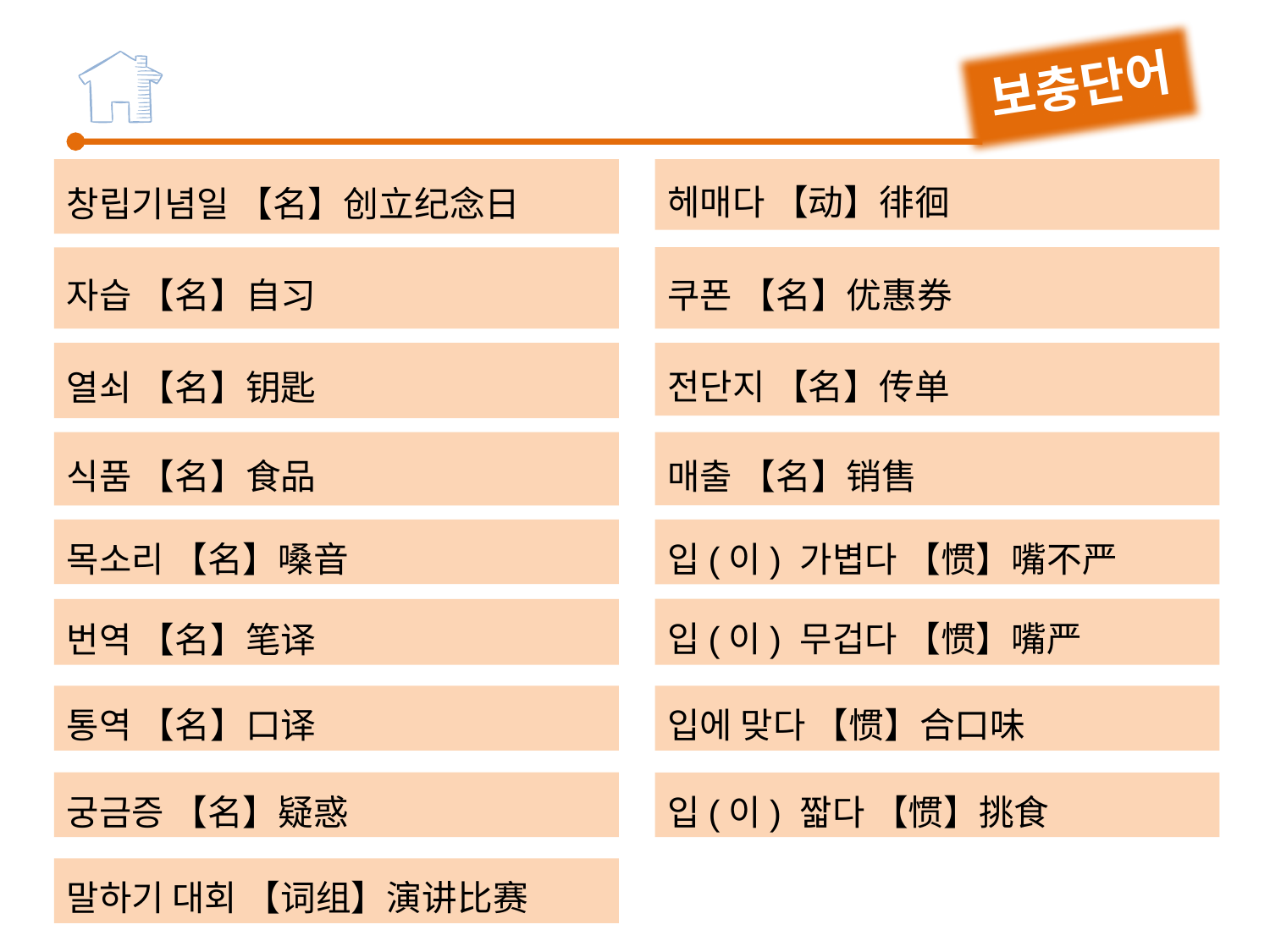

보충단어

창립기념일 【名】创立纪念日
헤매다 【动】徘徊
쿠폰 【名】优惠券
자습 【名】自习
열쇠 【名】钥匙
전단지 【名】传单
식품 【名】食品
매출 【名】销售
목소리 【名】嗓音
입(이) 가볍다 【惯】嘴不严
입(이) 무겁다 【惯】嘴严
번역 【名】笔译
통역 【名】口译
입에 맞다 【惯】合口味
궁금증 【名】疑惑
입(이) 짧다 【惯】挑食
말하기 대회 【词组】演讲比赛